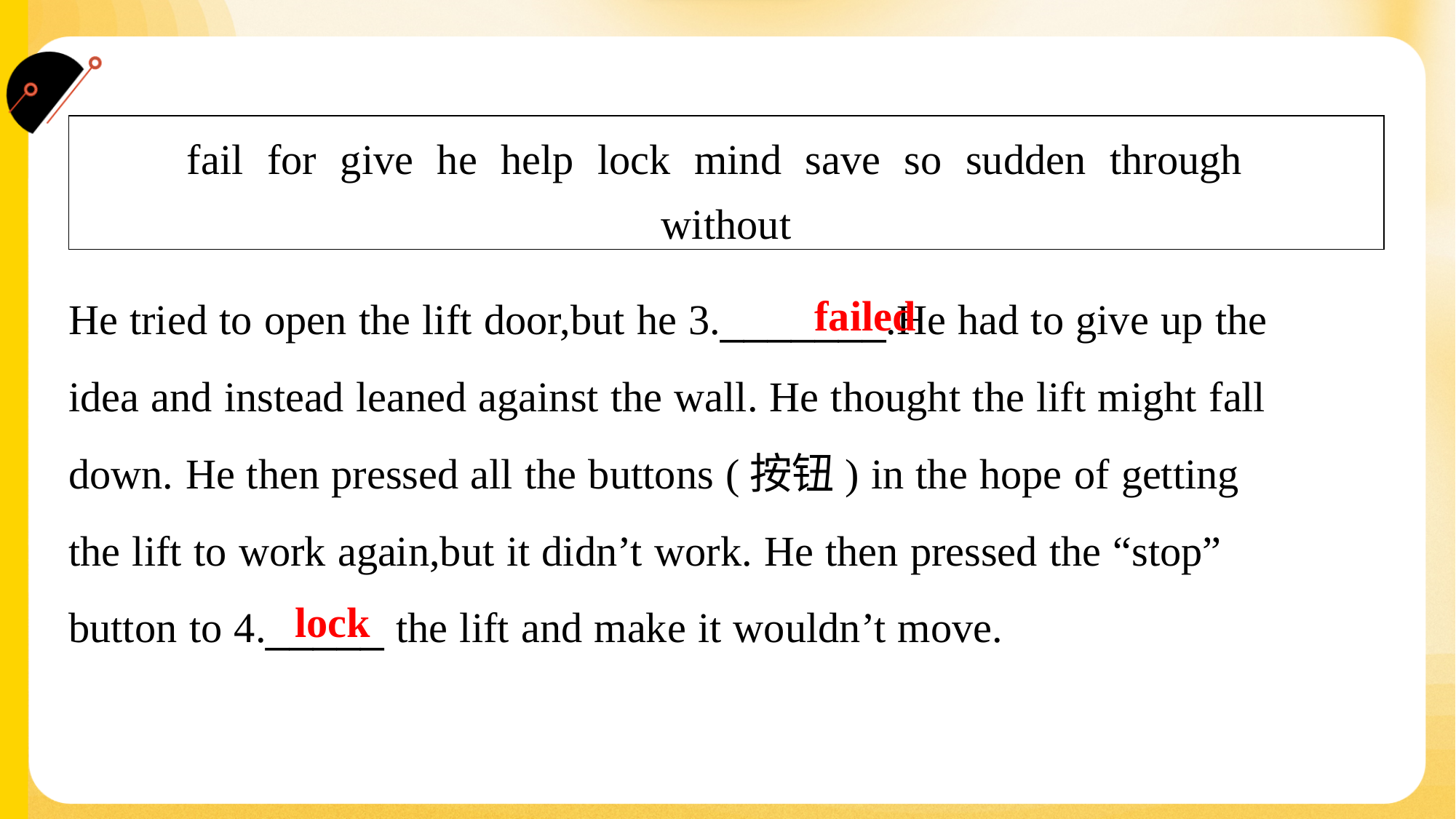

| fail for give he help lock mind save so sudden through without |
| --- |
failed
He tried to open the lift door,but he 3._______.He had to give up the
idea and instead leaned against the wall. He thought the lift might fall
down. He then pressed all the buttons (按钮) in the hope of getting
the lift to work again,but it didn’t work. He then pressed the “stop”
button to 4._____ the lift and make it wouldn’t move.#1.1
lock